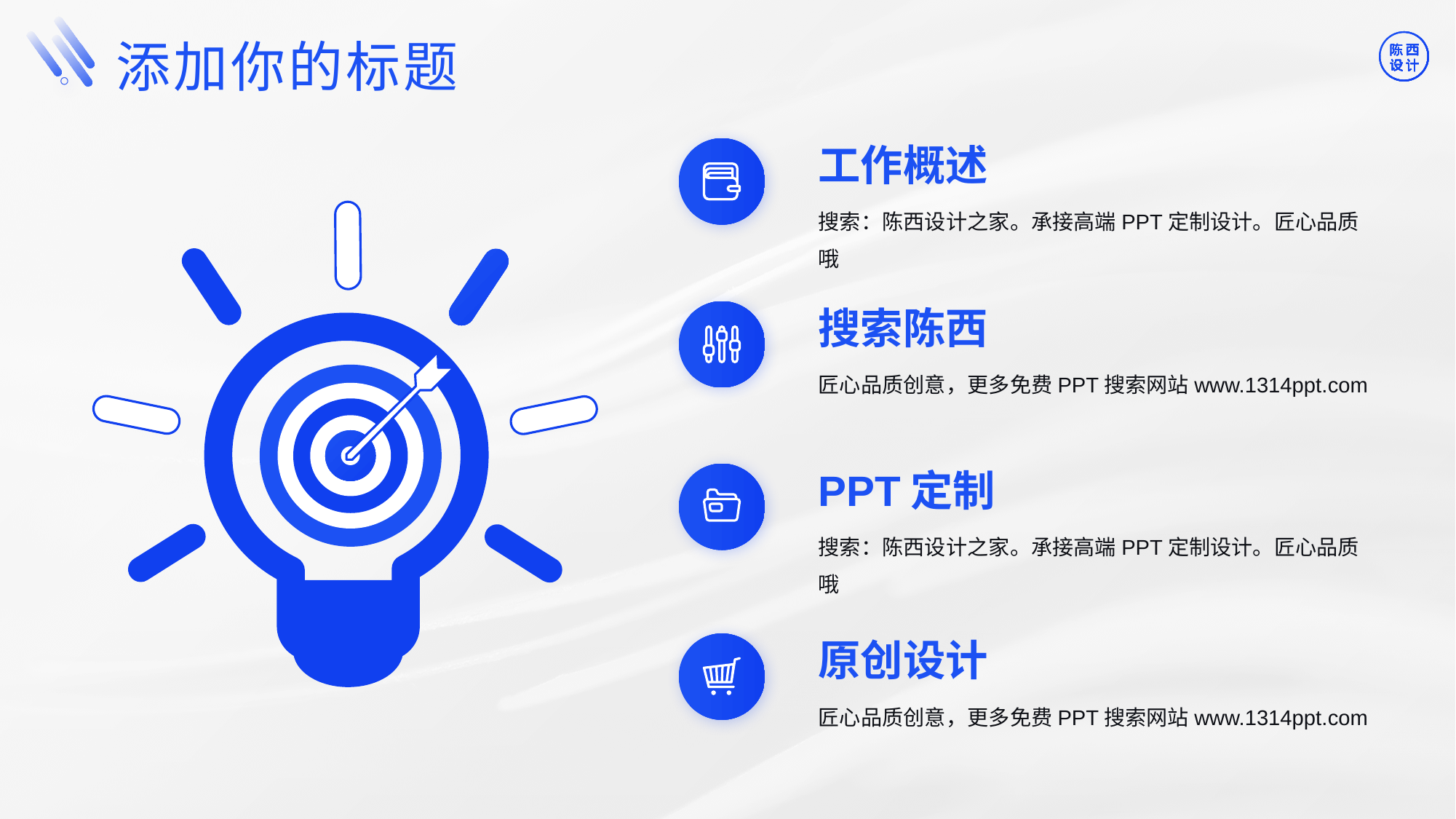

©版权所有：陈西设计之家(微信号：2090298045）
©版权所属公司：合肥陈西文化传媒科技有限公司
©版权所有：陈西设计之家(微信号：2090298045）
©版权所属公司：合肥陈西文化传媒科技有限公司
添加你的标题

工作概述

搜索：陈西设计之家。承接高端PPT定制设计。匠心品质哦

搜索陈西

匠心品质创意，更多免费PPT搜索网站www.1314ppt.com

PPT定制

搜索：陈西设计之家。承接高端PPT定制设计。匠心品质哦

原创设计

匠心品质创意，更多免费PPT搜索网站www.1314ppt.com
©版权所有：陈西设计之家(微信号：2090298045）
©版权所属公司：合肥陈西文化传媒科技有限公司